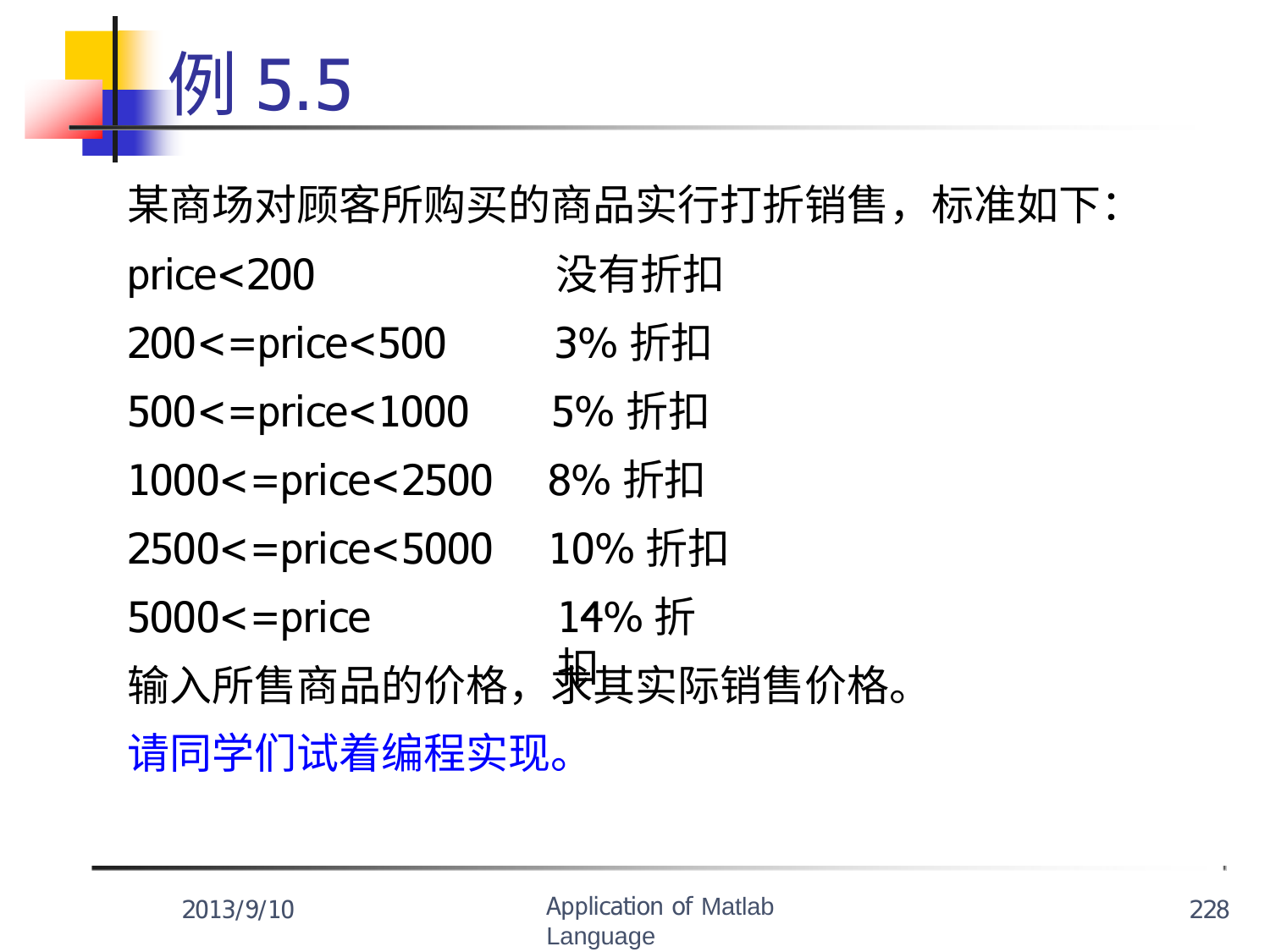

# 例5.5
某商场对顾客所购买的商品实行打折销售，标准如下：
price<200 200<=price<500 500<=price<1000 1000<=price<2500 2500<=price<5000 5000<=price
没有折扣

3%折扣

5%折扣

8%折扣

10%折扣

14%折扣
输入所售商品的价格，求其实际销售价格。

请同学们试着编程实现。
Application of Matlab Language
2013/9/10
228